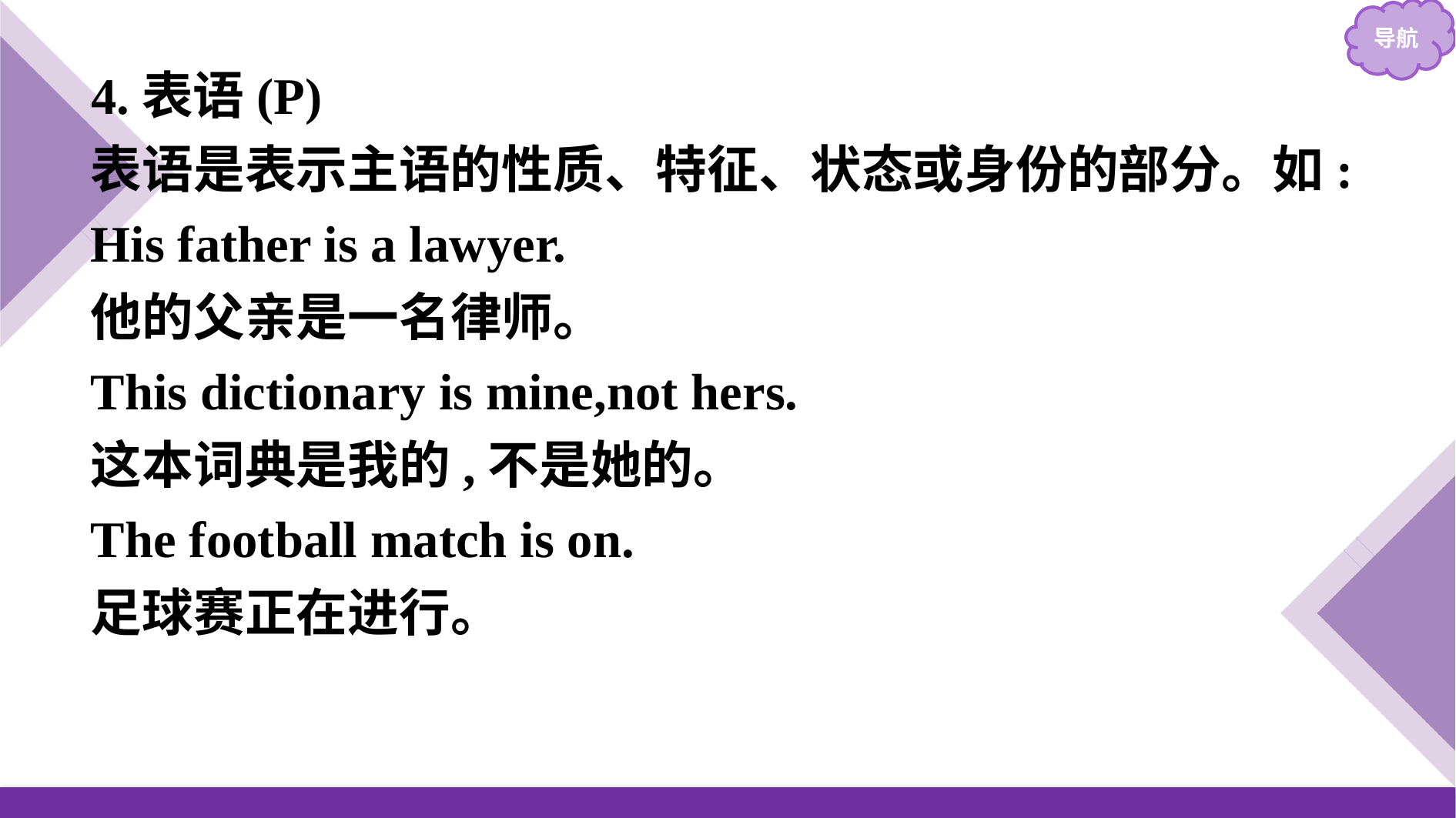

4.表语(P)
表语是表示主语的性质、特征、状态或身份的部分。如:
His father is a lawyer.
他的父亲是一名律师。
This dictionary is mine,not hers.
这本词典是我的,不是她的。
The football match is on.
足球赛正在进行。